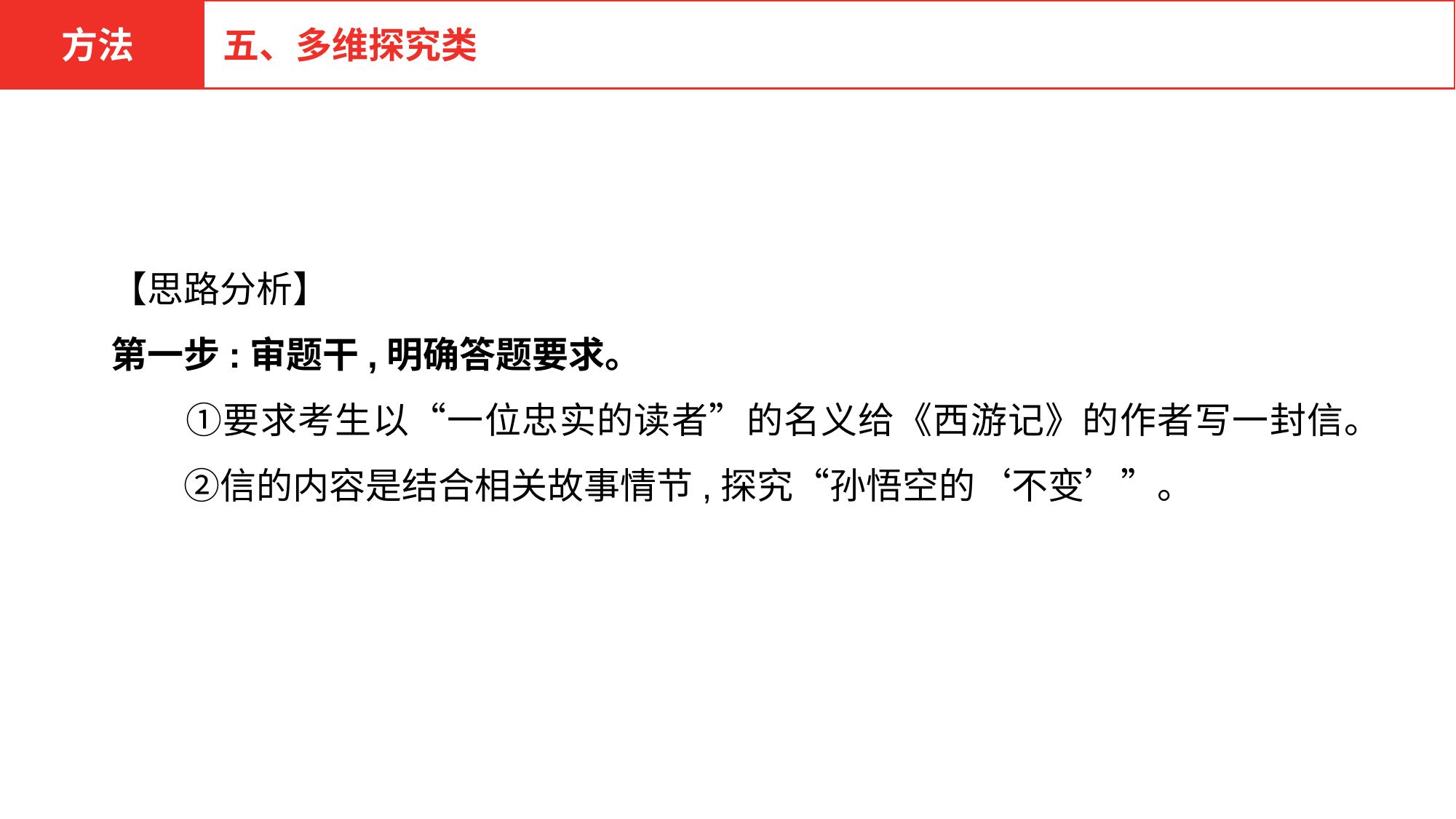

方法
五、多维探究类
【思路分析】
第一步:审题干,明确答题要求。
　　①要求考生以“一位忠实的读者”的名义给《西游记》的作者写一封信。
　　②信的内容是结合相关故事情节,探究“孙悟空的‘不变’”。